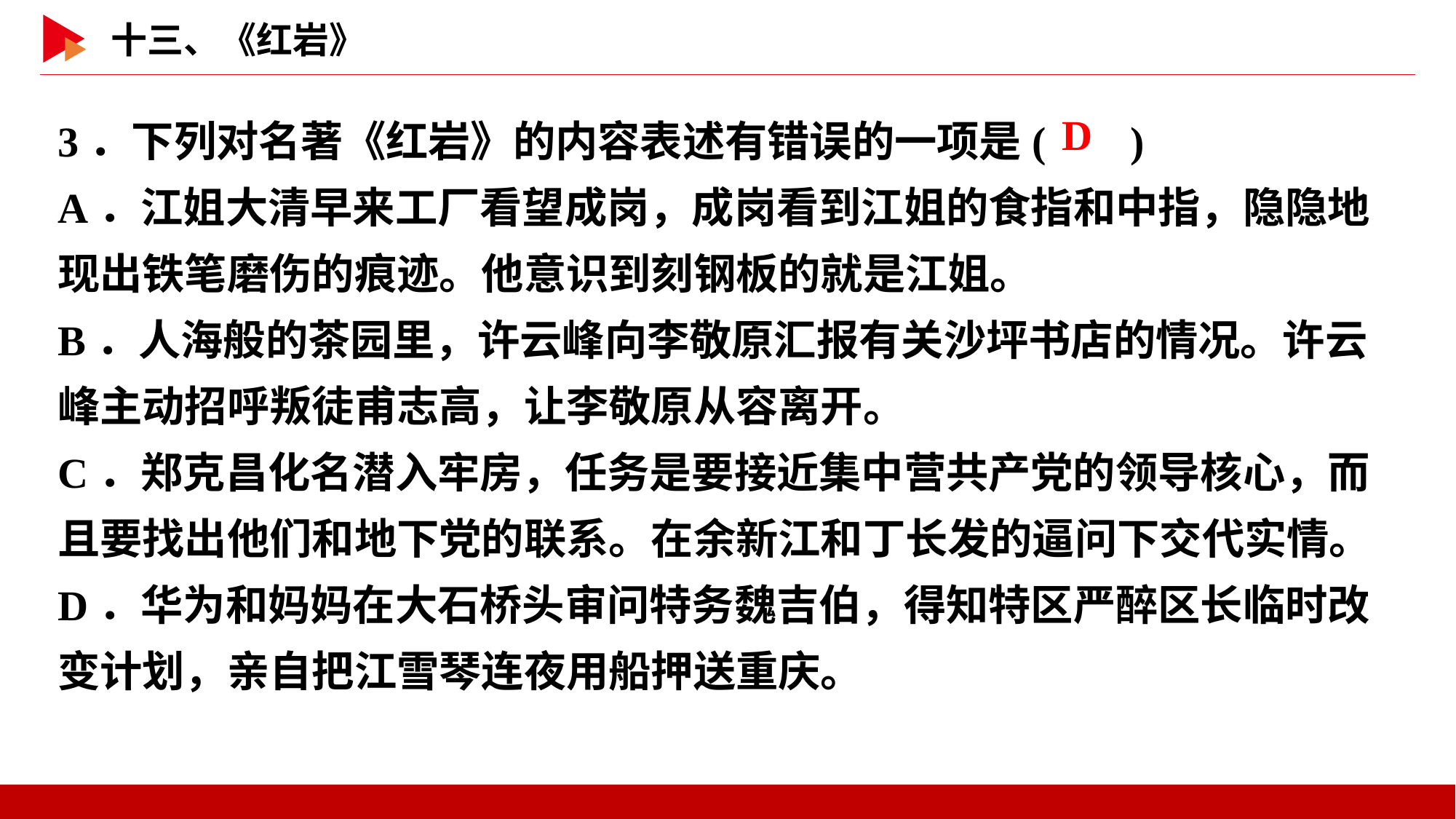

3．下列对名著《红岩》的内容表述有错误的一项是(        )
A．江姐大清早来工厂看望成岗，成岗看到江姐的食指和中指，隐隐地现出铁笔磨伤的痕迹。他意识到刻钢板的就是江姐。
B．人海般的茶园里，许云峰向李敬原汇报有关沙坪书店的情况。许云峰主动招呼叛徒甫志高，让李敬原从容离开。
C．郑克昌化名潜入牢房，任务是要接近集中营共产党的领导核心，而且要找出他们和地下党的联系。在余新江和丁长发的逼问下交代实情。
D．华为和妈妈在大石桥头审问特务魏吉伯，得知特区严醉区长临时改变计划，亲自把江雪琴连夜用船押送重庆。
   D